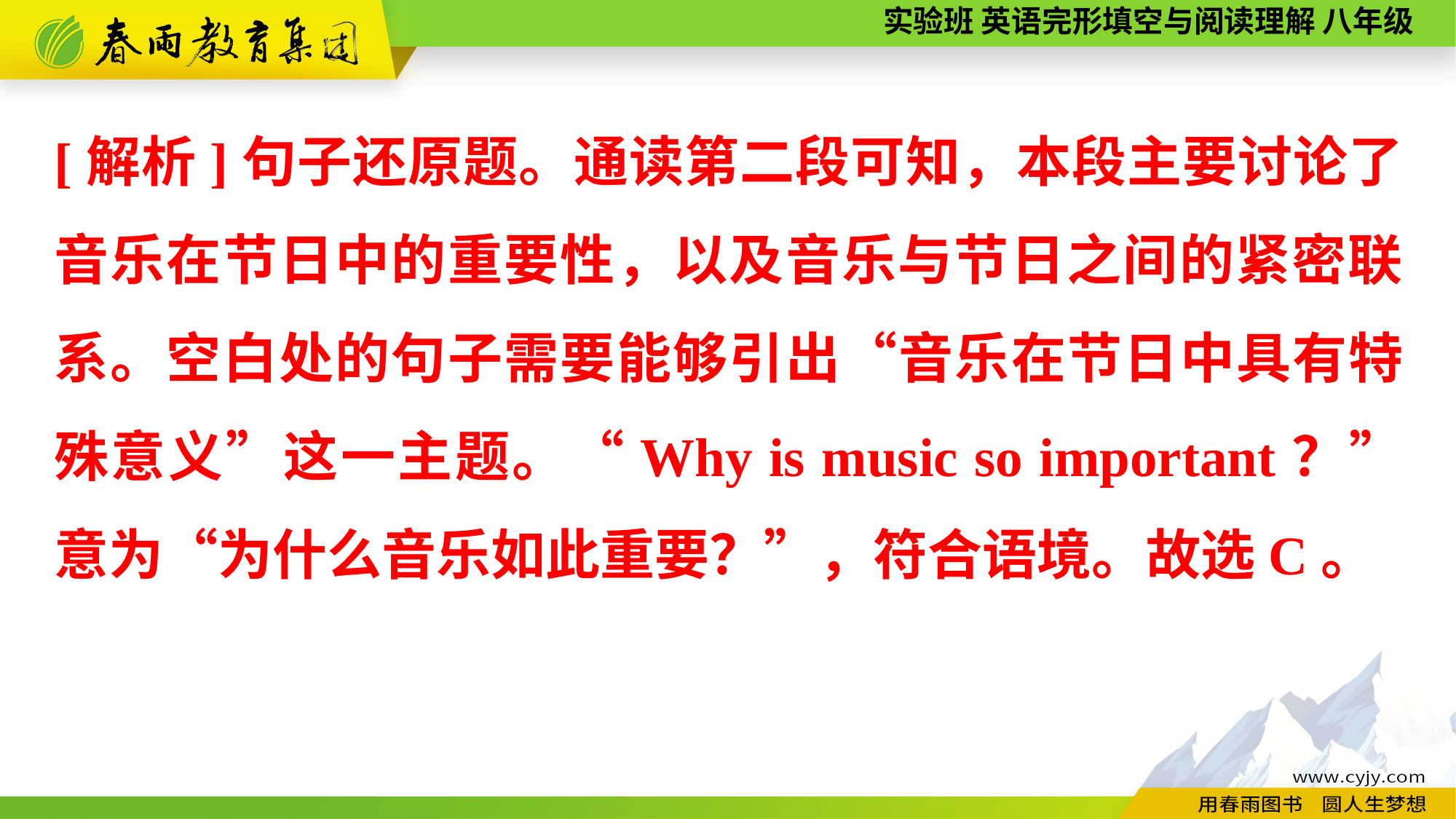

[解析]句子还原题。通读第二段可知，本段主要讨论了音乐在节日中的重要性，以及音乐与节日之间的紧密联系。空白处的句子需要能够引出“音乐在节日中具有特殊意义”这一主题。“Why is music so important？”意为“为什么音乐如此重要？”，符合语境。故选C。